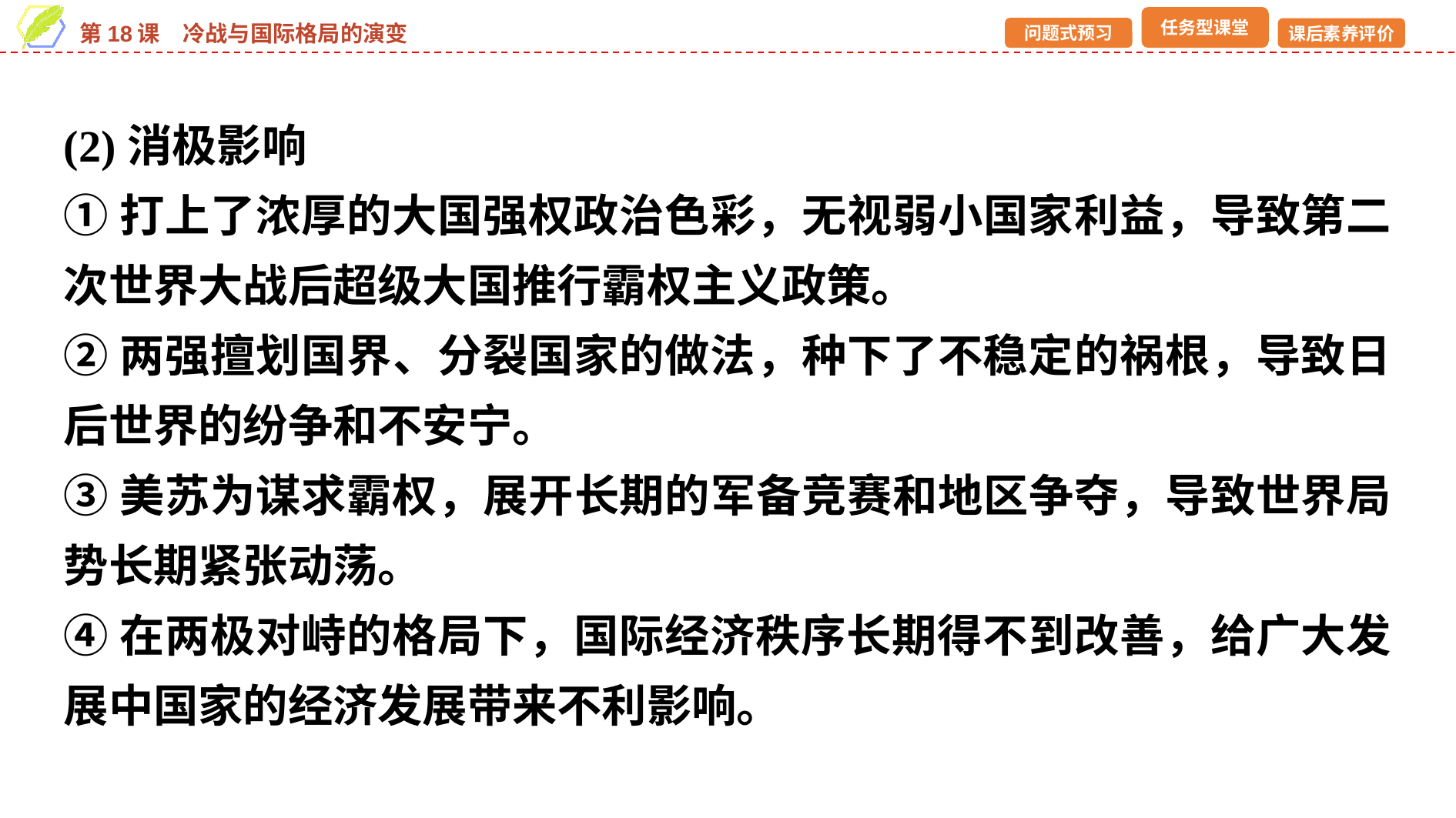

(2)消极影响
①打上了浓厚的大国强权政治色彩，无视弱小国家利益，导致第二次世界大战后超级大国推行霸权主义政策。
②两强擅划国界、分裂国家的做法，种下了不稳定的祸根，导致日后世界的纷争和不安宁。
③美苏为谋求霸权，展开长期的军备竞赛和地区争夺，导致世界局势长期紧张动荡。
④在两极对峙的格局下，国际经济秩序长期得不到改善，给广大发展中国家的经济发展带来不利影响。